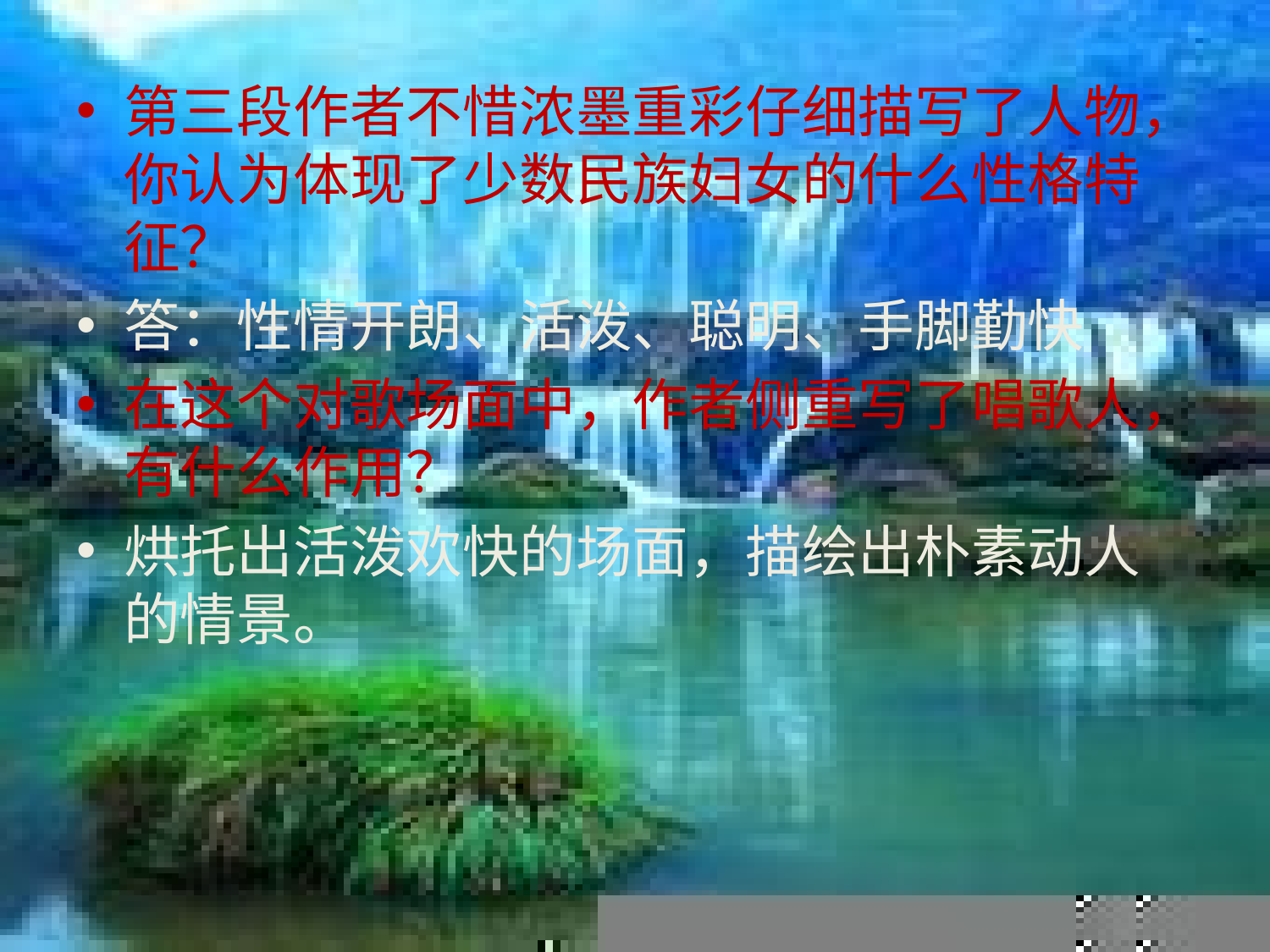

第三段作者不惜浓墨重彩仔细描写了人物，你认为体现了少数民族妇女的什么性格特征？
答：性情开朗、活泼、聪明、手脚勤快
在这个对歌场面中，作者侧重写了唱歌人，有什么作用？
烘托出活泼欢快的场面，描绘出朴素动人的情景。